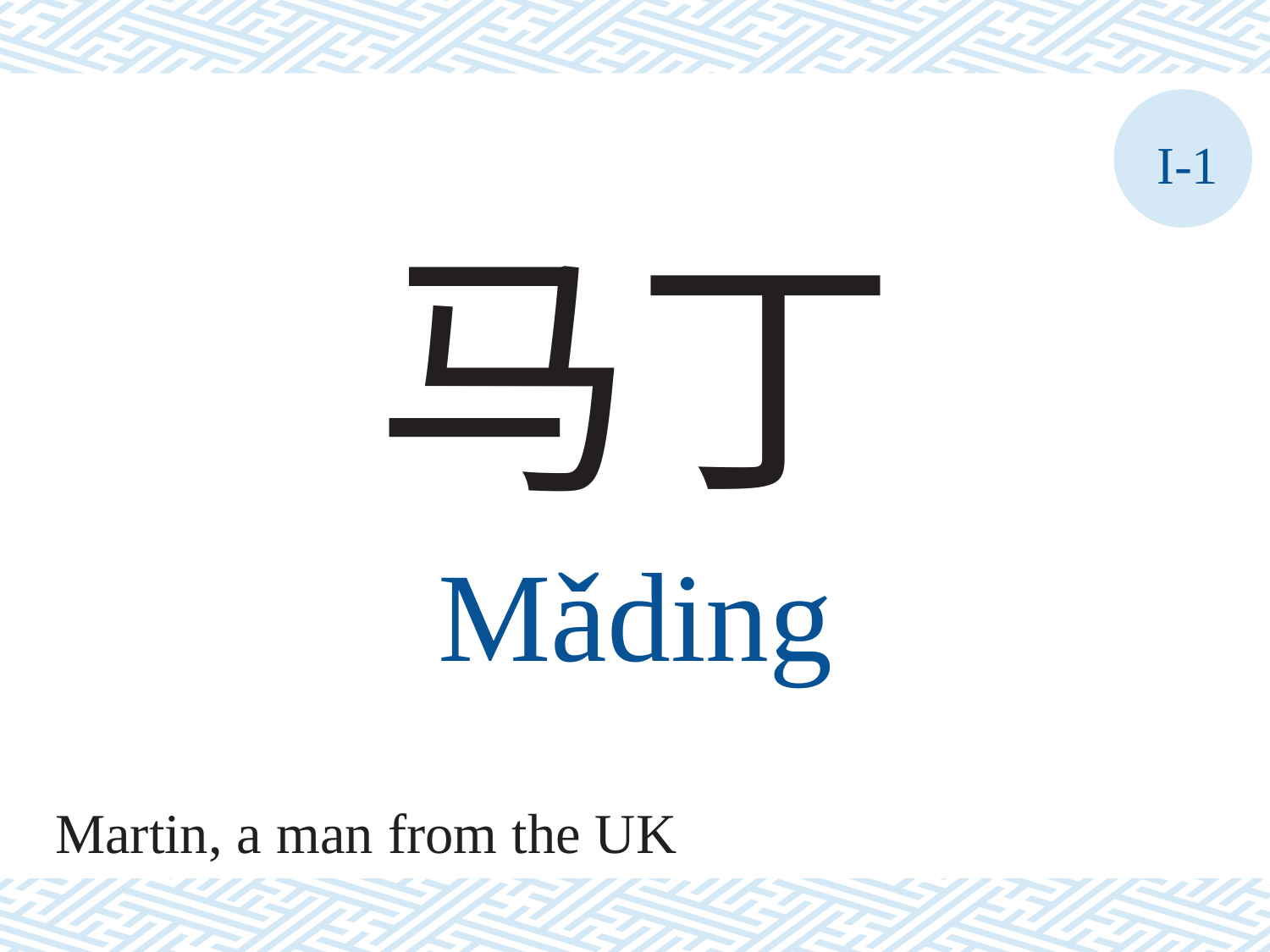

I-1
马丁
Mǎding
Martin, a man from the UK